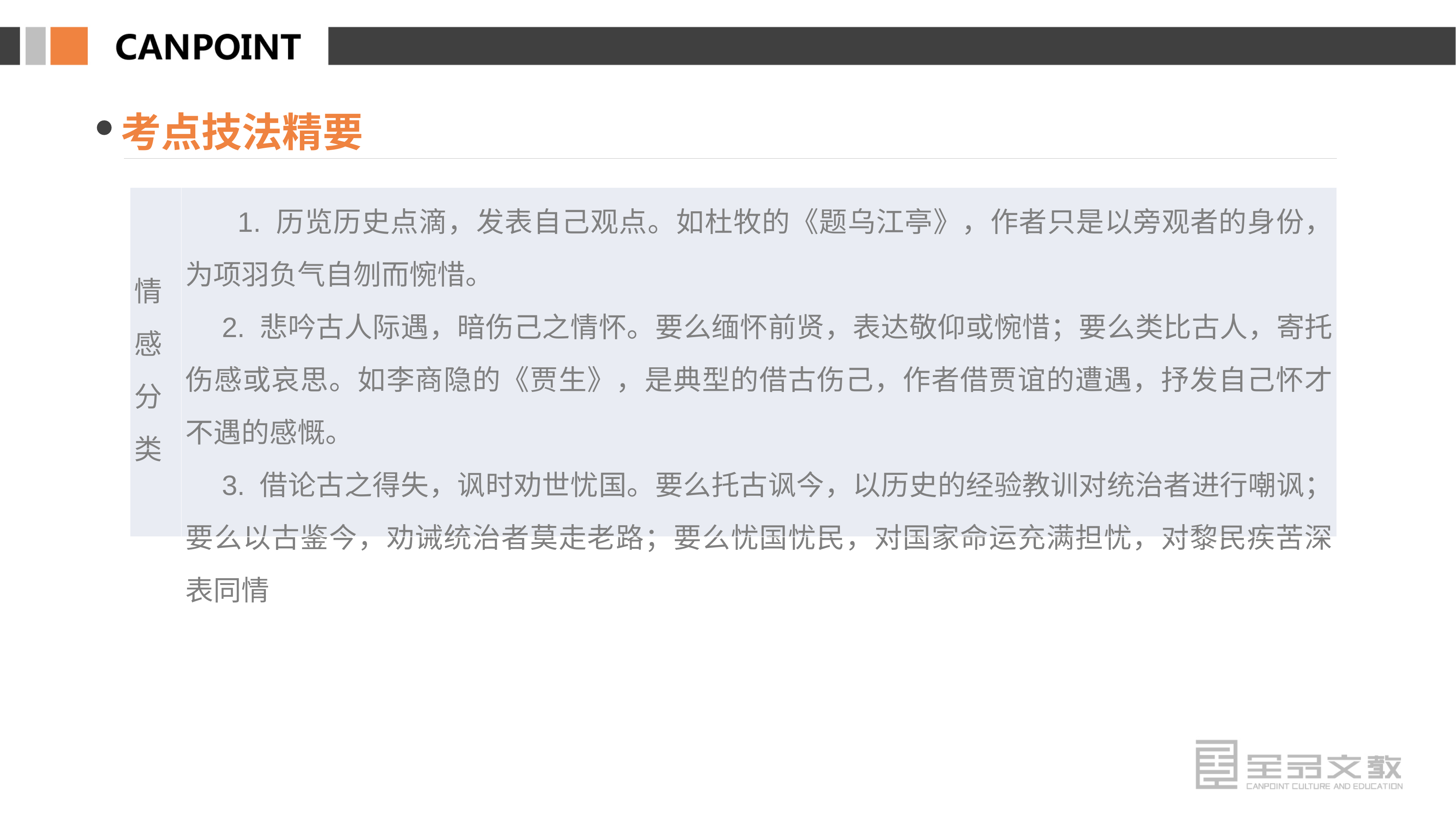

考点技法精要

| 情感 分类 | 1. 历览历史点滴，发表自己观点。如杜牧的《题乌江亭》，作者只是以旁观者的身份，为项羽负气自刎而惋惜。 　2. 悲吟古人际遇，暗伤己之情怀。要么缅怀前贤，表达敬仰或惋惜；要么类比古人，寄托伤感或哀思。如李商隐的《贾生》，是典型的借古伤己，作者借贾谊的遭遇，抒发自己怀才不遇的感慨。 　3. 借论古之得失，讽时劝世忧国。要么托古讽今，以历史的经验教训对统治者进行嘲讽；要么以古鉴今，劝诫统治者莫走老路；要么忧国忧民，对国家命运充满担忧，对黎民疾苦深表同情 |
| --- | --- |